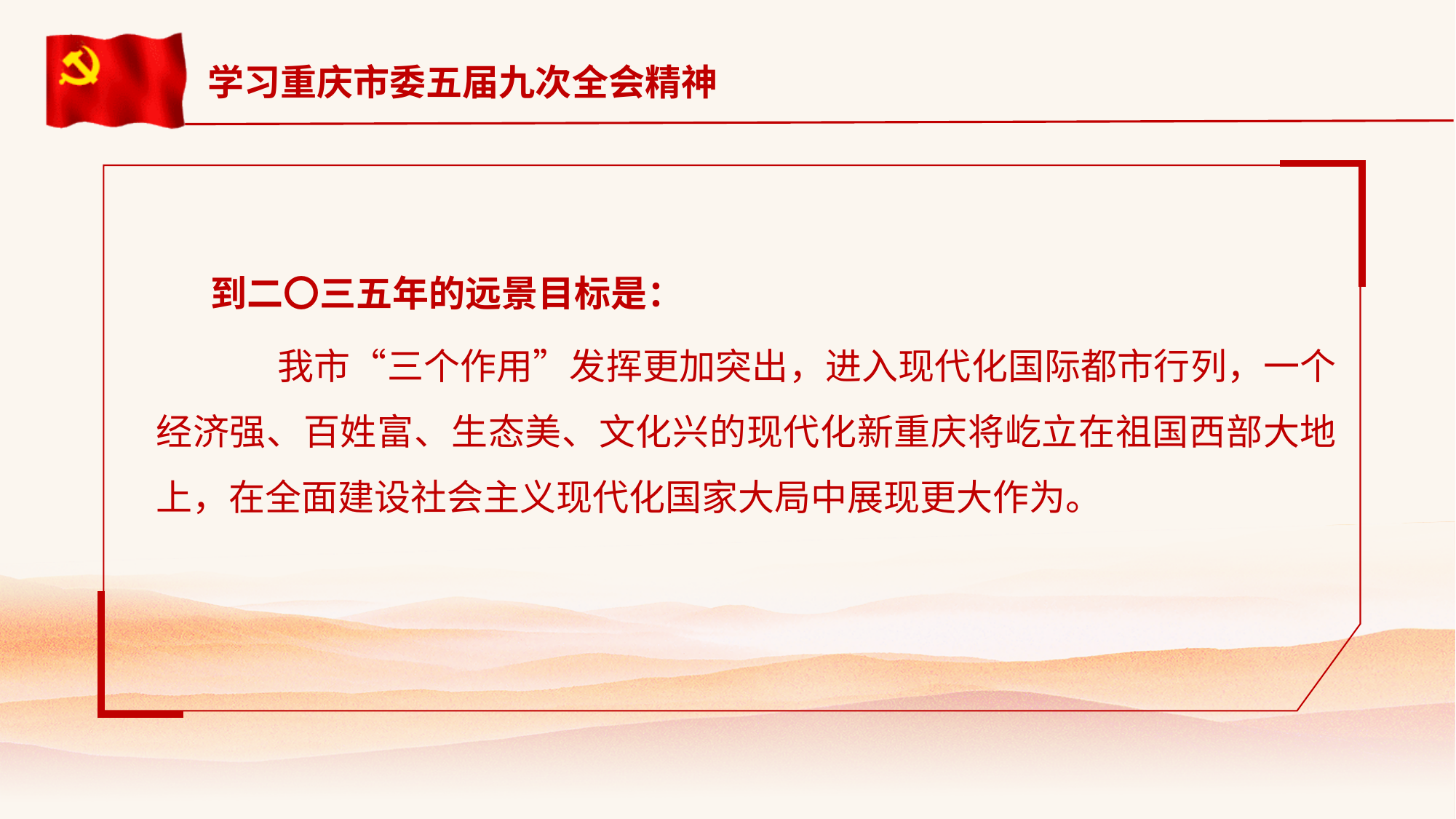

# 学习重庆市委五届九次全会精神

到二〇三五年的远景目标是：
       我市“三个作用”发挥更加突出，进入现代化国际都市行列，一个经济强、百姓富、生态美、文化兴的现代化新重庆将屹立在祖国西部大地上，在全面建设社会主义现代化国家大局中展现更大作为。